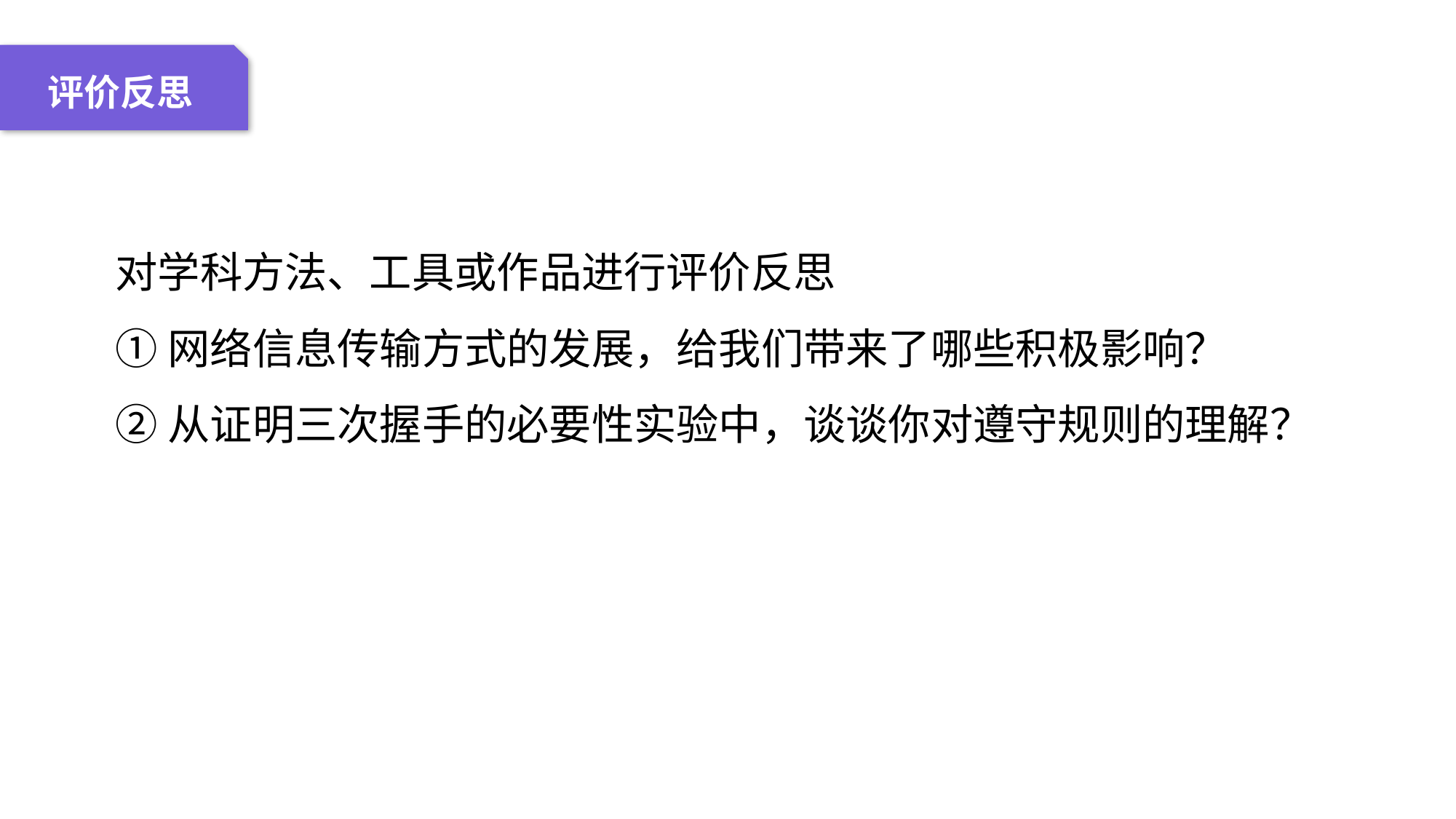

04 名词解释
01 准备过程
02 整体结构
03 重点说明
评价反思
对学科方法、工具或作品进行评价反思
①网络信息传输方式的发展，给我们带来了哪些积极影响？
②从证明三次握手的必要性实验中，谈谈你对遵守规则的理解？